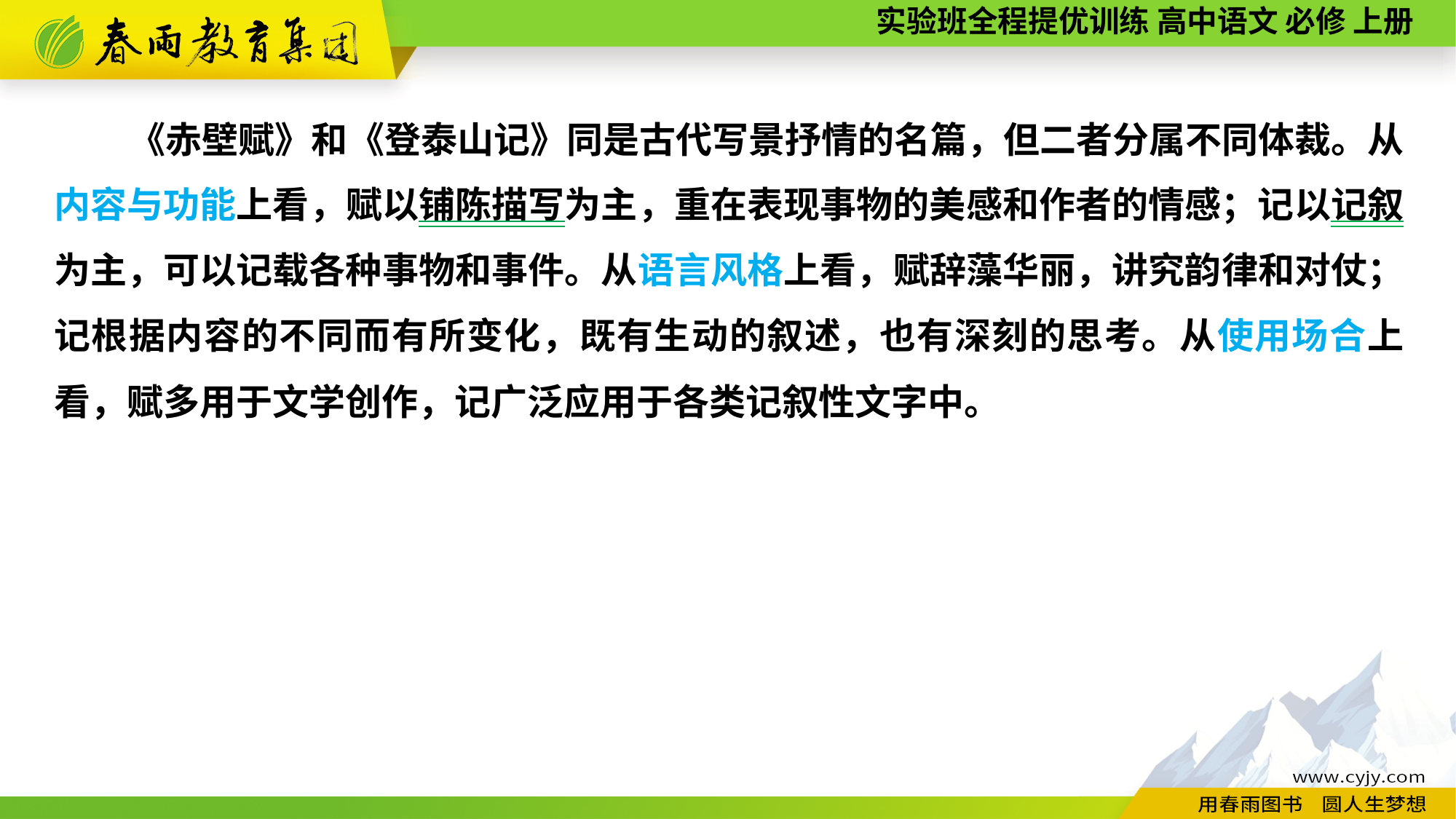

《赤壁赋》和《登泰山记》同是古代写景抒情的名篇，但二者分属不同体裁。从内容与功能上看，赋以铺陈描写为主，重在表现事物的美感和作者的情感；记以记叙为主，可以记载各种事物和事件。从语言风格上看，赋辞藻华丽，讲究韵律和对仗；记根据内容的不同而有所变化，既有生动的叙述，也有深刻的思考。从使用场合上看，赋多用于文学创作，记广泛应用于各类记叙性文字中。